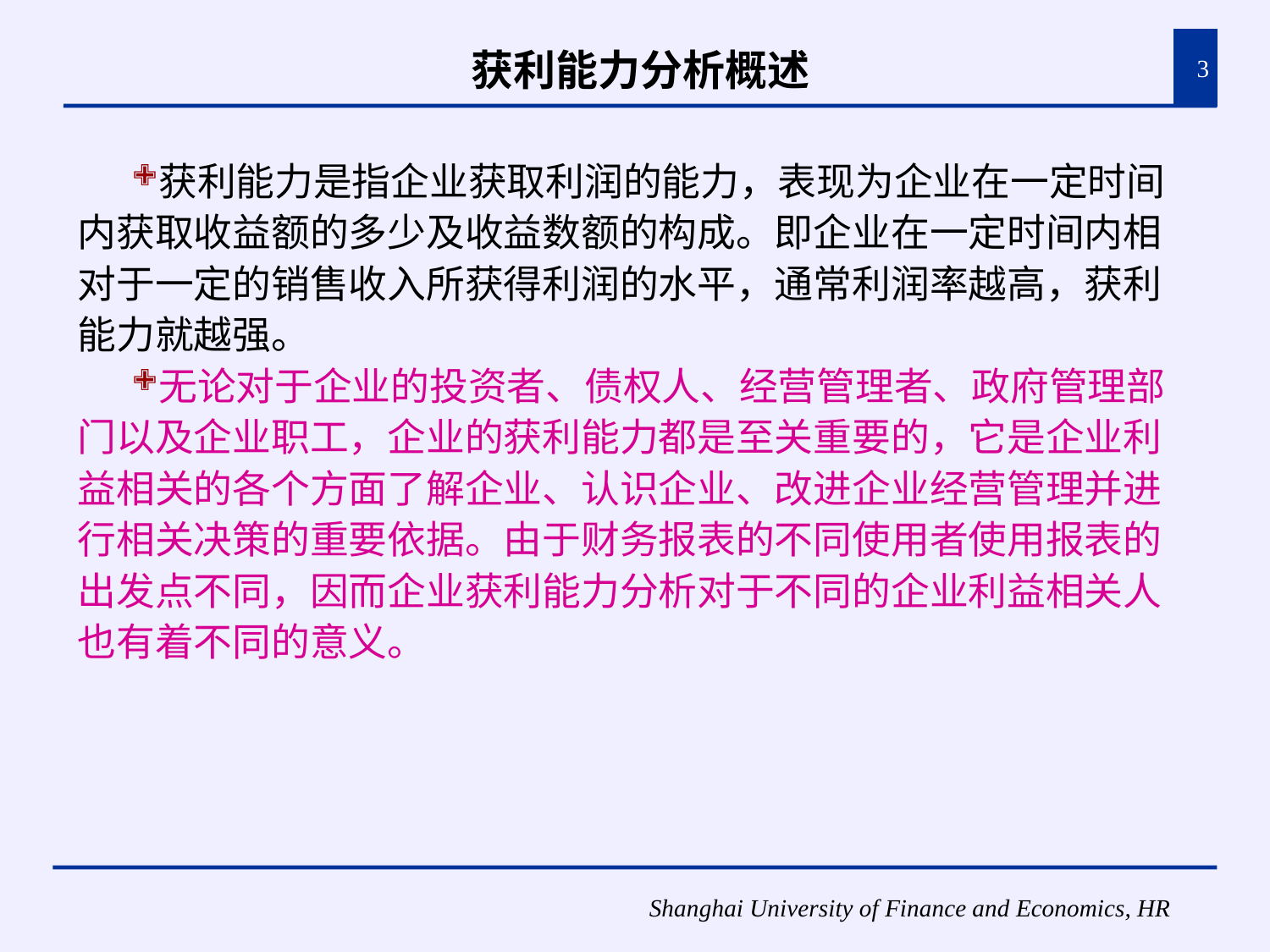

# 获利能力分析概述
3
获利能力是指企业获取利润的能力，表现为企业在一定时间内获取收益额的多少及收益数额的构成。即企业在一定时间内相对于一定的销售收入所获得利润的水平，通常利润率越高，获利能力就越强。
无论对于企业的投资者、债权人、经营管理者、政府管理部门以及企业职工，企业的获利能力都是至关重要的，它是企业利益相关的各个方面了解企业、认识企业、改进企业经营管理并进行相关决策的重要依据。由于财务报表的不同使用者使用报表的出发点不同，因而企业获利能力分析对于不同的企业利益相关人也有着不同的意义。